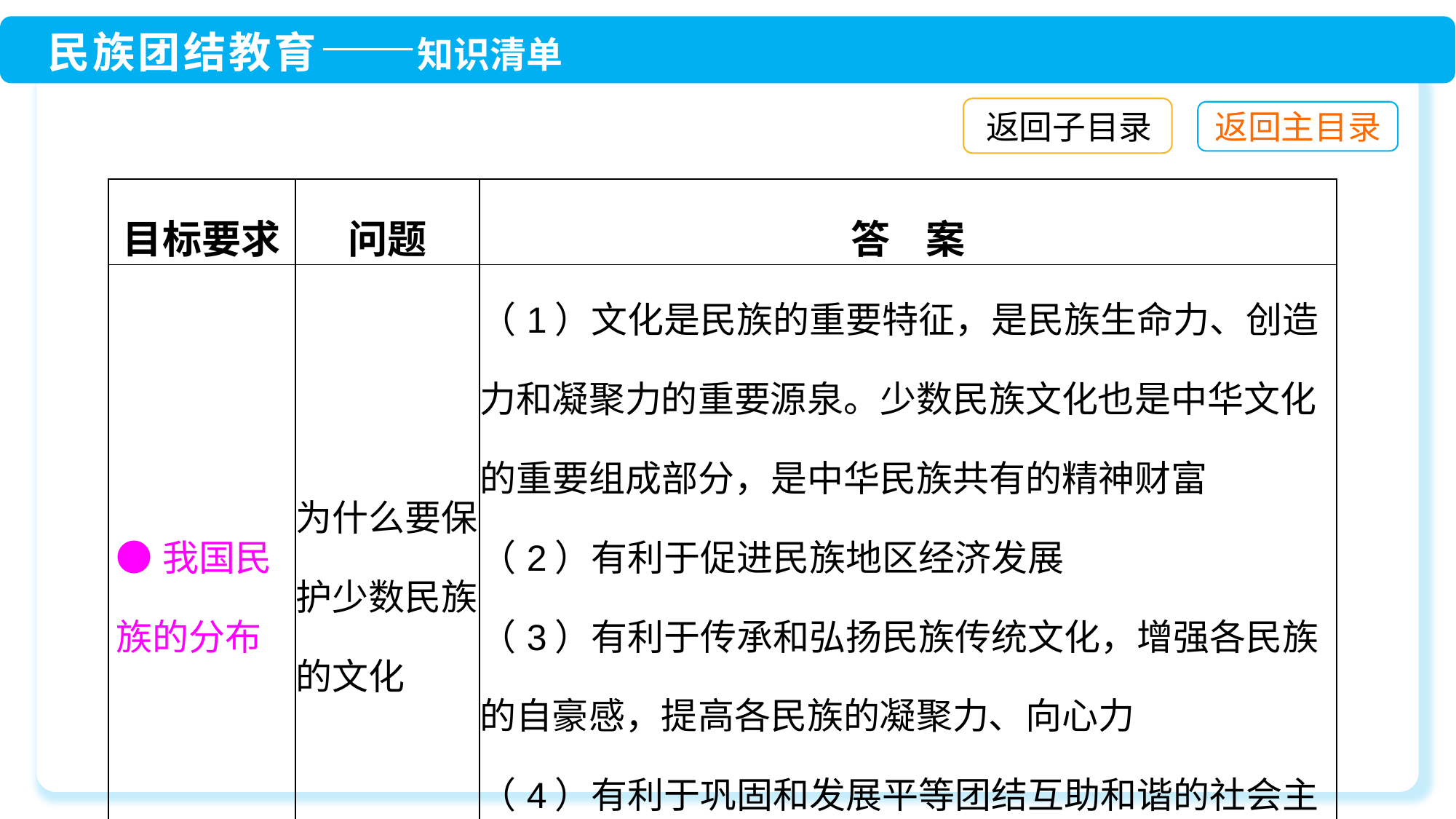

返回子目录
| 目标要求 | 问题 | 答 案 |
| --- | --- | --- |
| ●我国民族的分布 | 为什么要保护少数民族的文化 | （1）文化是民族的重要特征，是民族生命力、创造力和凝聚力的重要源泉。少数民族文化也是中华文化的重要组成部分，是中华民族共有的精神财富 （2）有利于促进民族地区经济发展 （3）有利于传承和弘扬民族传统文化，增强各民族的自豪感，提高各民族的凝聚力、向心力 （4）有利于巩固和发展平等团结互助和谐的社会主义民族关系，维护民族团结 |